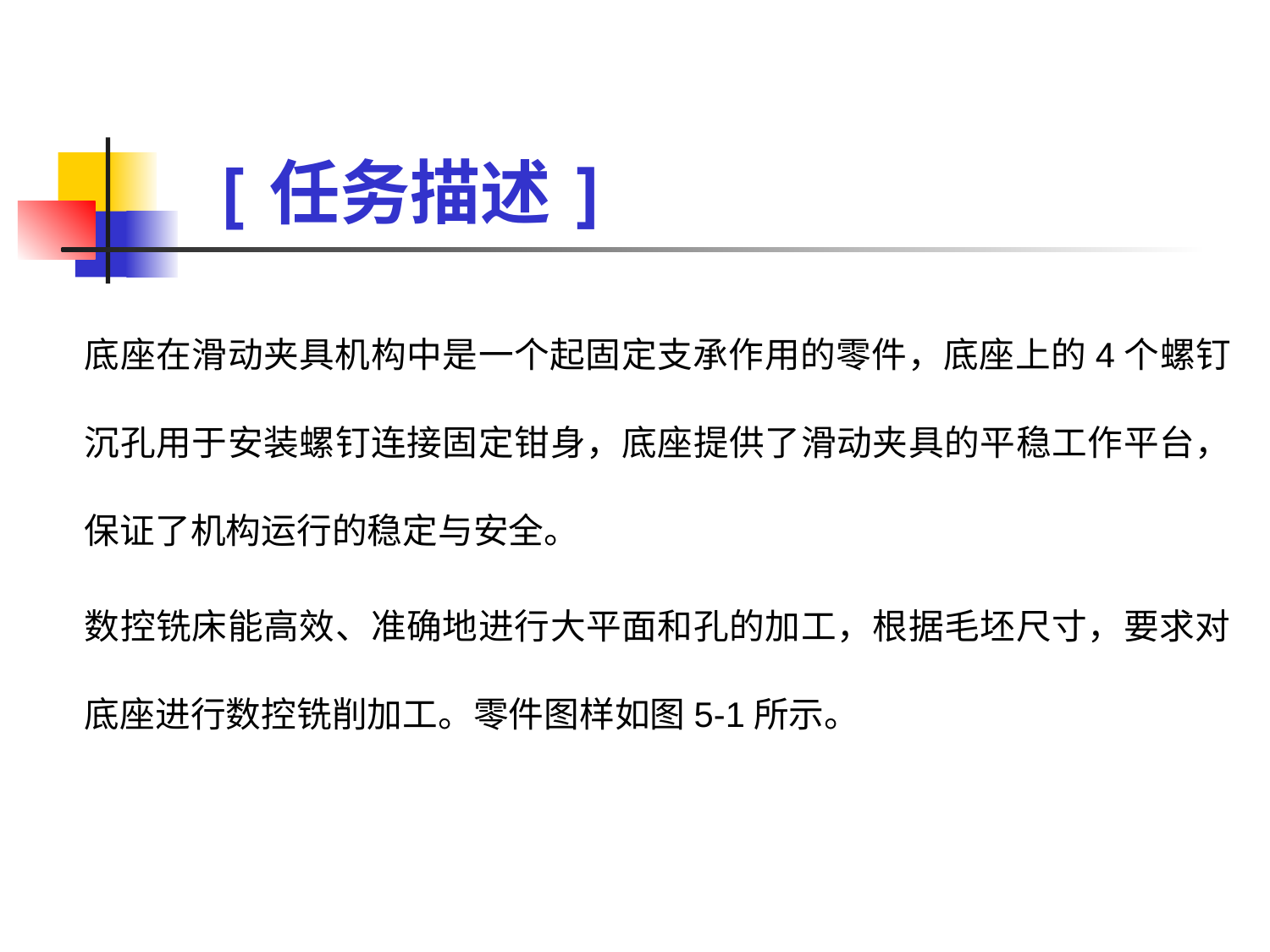

# [任务描述]
底座在滑动夹具机构中是一个起固定支承作用的零件，底座上的4个螺钉沉孔用于安装螺钉连接固定钳身，底座提供了滑动夹具的平稳工作平台，保证了机构运行的稳定与安全。
数控铣床能高效、准确地进行大平面和孔的加工，根据毛坯尺寸，要求对底座进行数控铣削加工。零件图样如图5-1所示。